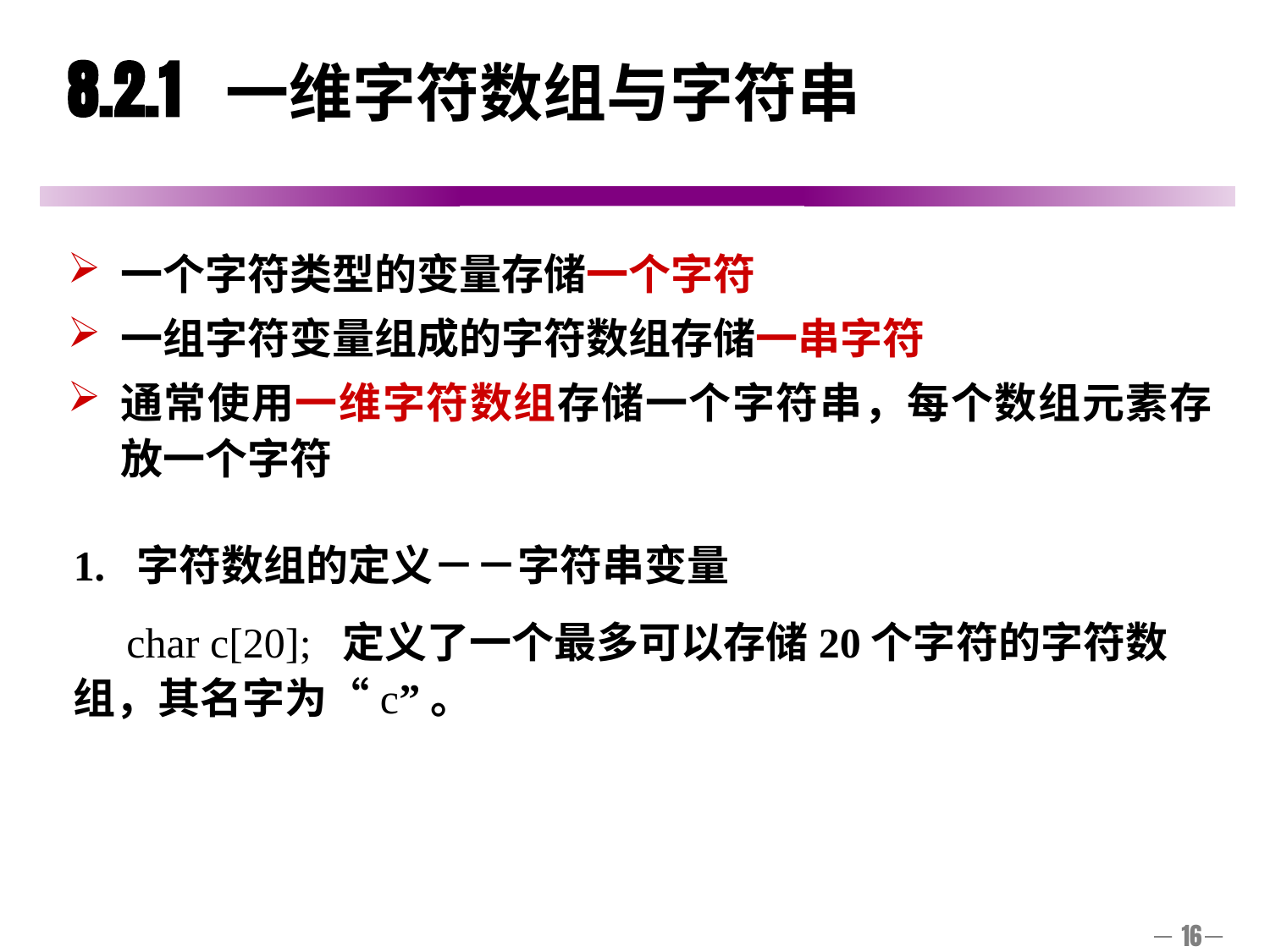

# 8.2.1  一维字符数组与字符串
一个字符类型的变量存储一个字符
一组字符变量组成的字符数组存储一串字符
通常使用一维字符数组存储一个字符串，每个数组元素存放一个字符
1.  字符数组的定义－－字符串变量
     char c[20];  定义了一个最多可以存储20个字符的字符数组，其名字为“c”。
－16－